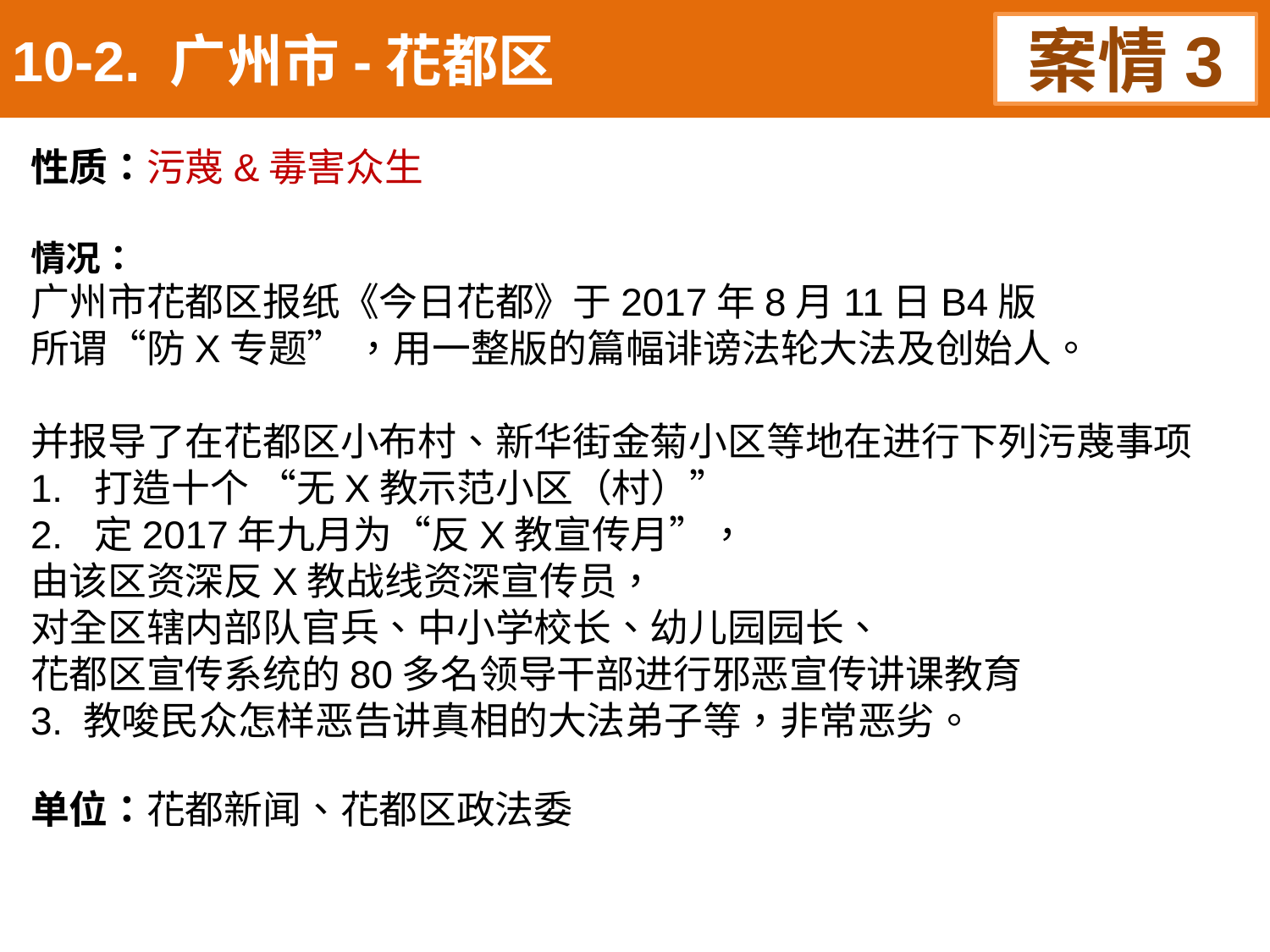

10-2. 广州市-花都区
案情3

性质：污蔑&毒害众生

情况：
广州市花都区报纸《今日花都》于2017年8月11日B4版
所谓“防X专题” ，用一整版的篇幅诽谤法轮大法及创始人。

并报导了在花都区小布村、新华街金菊小区等地在进行下列污蔑事项
打造十个 “无X教示范小区（村）”
定2017年九月为“反X教宣传月”，
由该区资深反X教战线资深宣传员，
对全区辖内部队官兵、中小学校长、幼儿园园长、
花都区宣传系统的80多名领导干部进行邪恶宣传讲课教育
3. 教唆民众怎样恶告讲真相的大法弟子等，非常恶劣。

单位：花都新闻、花都区政法委